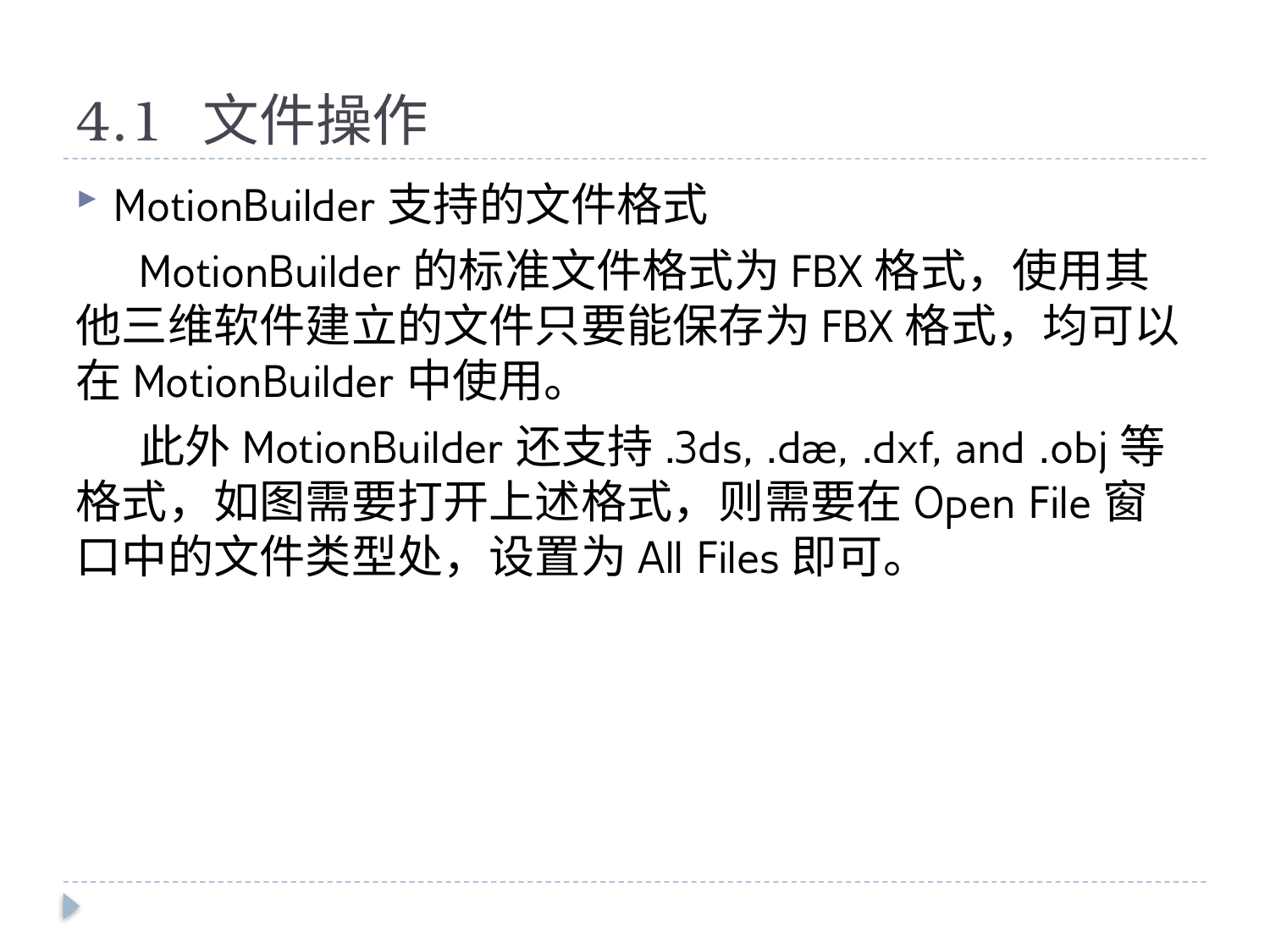

# 4.1	文件操作
MotionBuilder支持的文件格式
MotionBuilder的标准文件格式为FBX格式，使用其他三维软件建立的文件只要能保存为FBX格式，均可以在MotionBuilder中使用。
此外MotionBuilder还支持.3ds, .dae, .dxf, and .obj等格式，如图需要打开上述格式，则需要在Open File窗口中的文件类型处，设置为All Files即可。